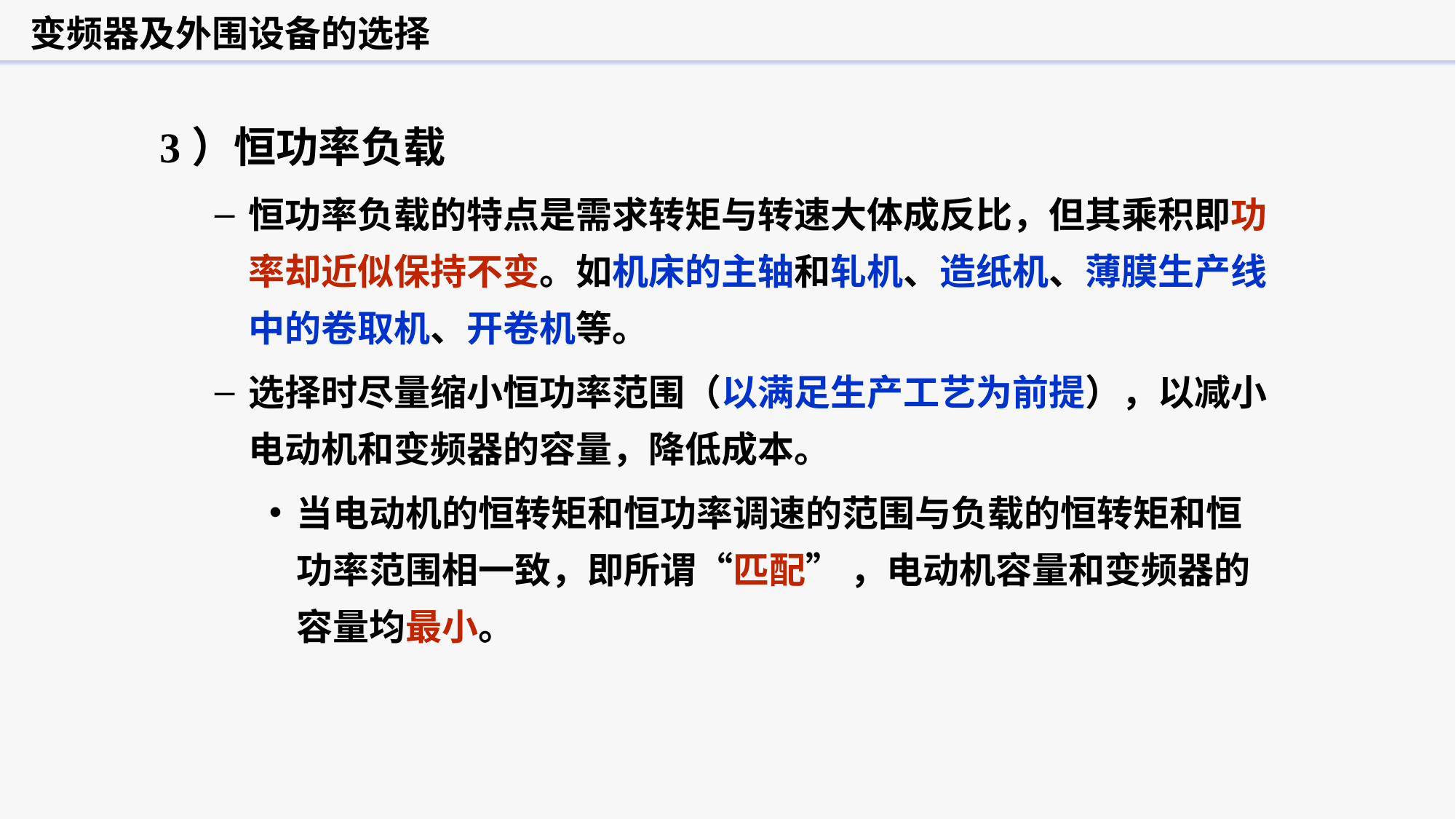

变频器及外围设备的选择

3）恒功率负载
恒功率负载的特点是需求转矩与转速大体成反比，但其乘积即功率却近似保持不变。如机床的主轴和轧机、造纸机、薄膜生产线中的卷取机、开卷机等。
选择时尽量缩小恒功率范围（以满足生产工艺为前提），以减小电动机和变频器的容量，降低成本。
当电动机的恒转矩和恒功率调速的范围与负载的恒转矩和恒功率范围相一致，即所谓“匹配” ，电动机容量和变频器的容量均最小。